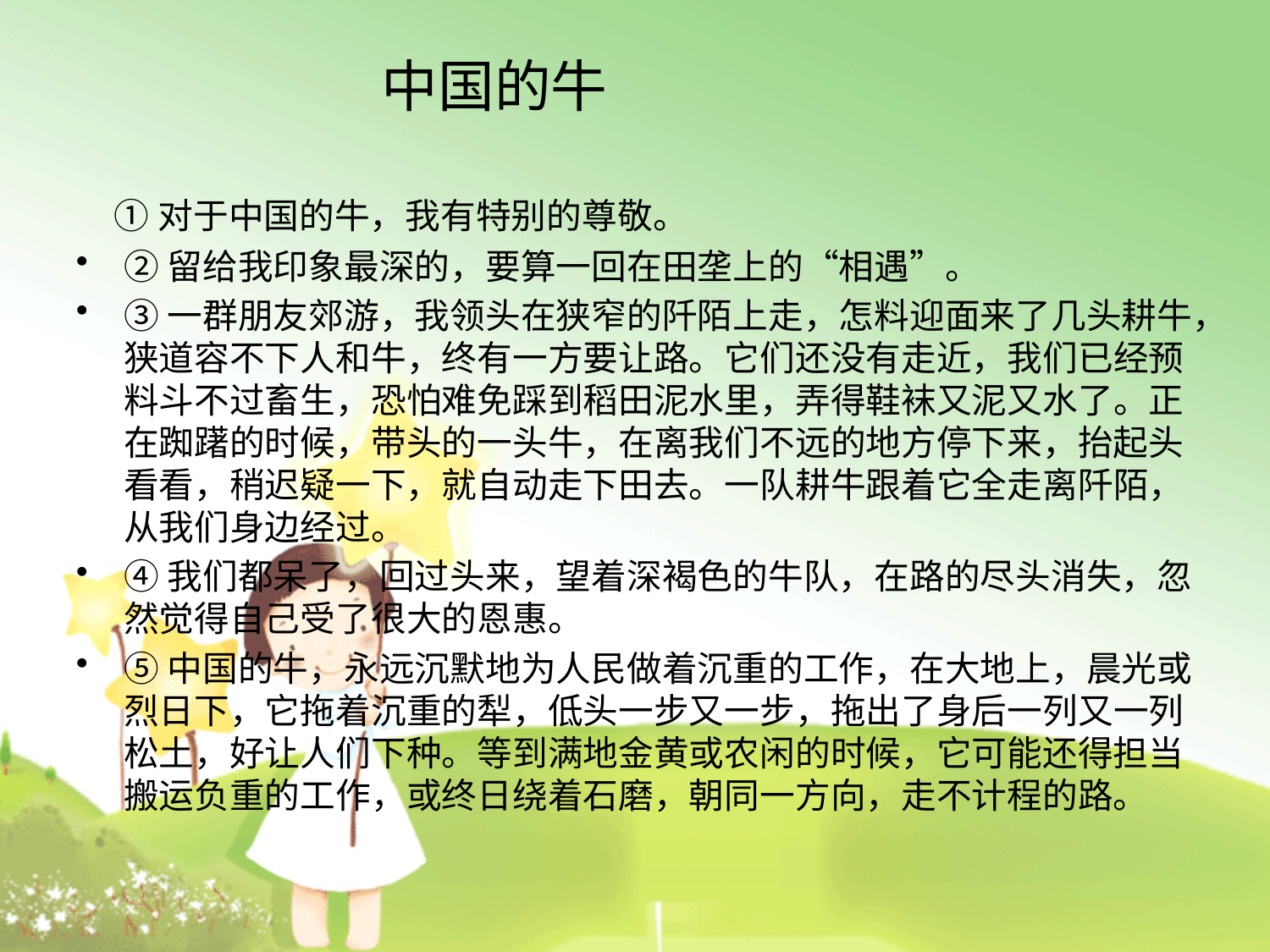

中国的牛

    ①对于中国的牛，我有特别的尊敬。
②留给我印象最深的，要算一回在田垄上的“相遇”。
③一群朋友郊游，我领头在狭窄的阡陌上走，怎料迎面来了几头耕牛，狭道容不下人和牛，终有一方要让路。它们还没有走近，我们已经预料斗不过畜生，恐怕难免踩到稻田泥水里，弄得鞋袜又泥又水了。正在踟躇的时候，带头的一头牛，在离我们不远的地方停下来，抬起头看看，稍迟疑一下，就自动走下田去。一队耕牛跟着它全走离阡陌，从我们身边经过。
④我们都呆了，回过头来，望着深褐色的牛队，在路的尽头消失，忽然觉得自己受了很大的恩惠。
⑤中国的牛，永远沉默地为人民做着沉重的工作，在大地上，晨光或烈日下，它拖着沉重的犁，低头一步又一步，拖出了身后一列又一列松土，好让人们下种。等到满地金黄或农闲的时候，它可能还得担当搬运负重的工作，或终日绕着石磨，朝同一方向，走不计程的路。